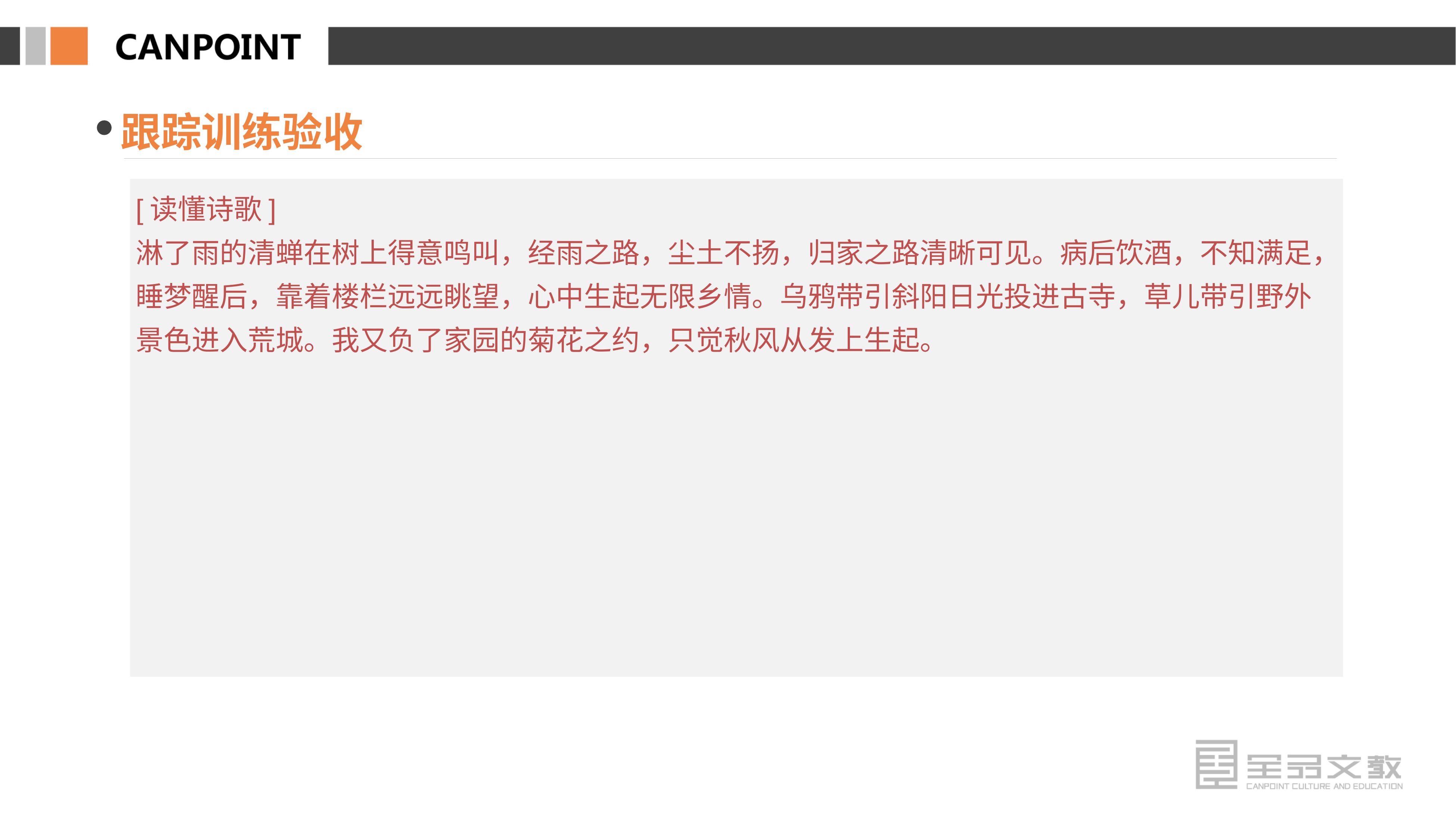

跟踪训练验收

[读懂诗歌]
淋了雨的清蝉在树上得意鸣叫，经雨之路，尘土不扬，归家之路清晰可见。病后饮酒，不知满足，睡梦醒后，靠着楼栏远远眺望，心中生起无限乡情。乌鸦带引斜阳日光投进古寺，草儿带引野外景色进入荒城。我又负了家园的菊花之约，只觉秋风从发上生起。